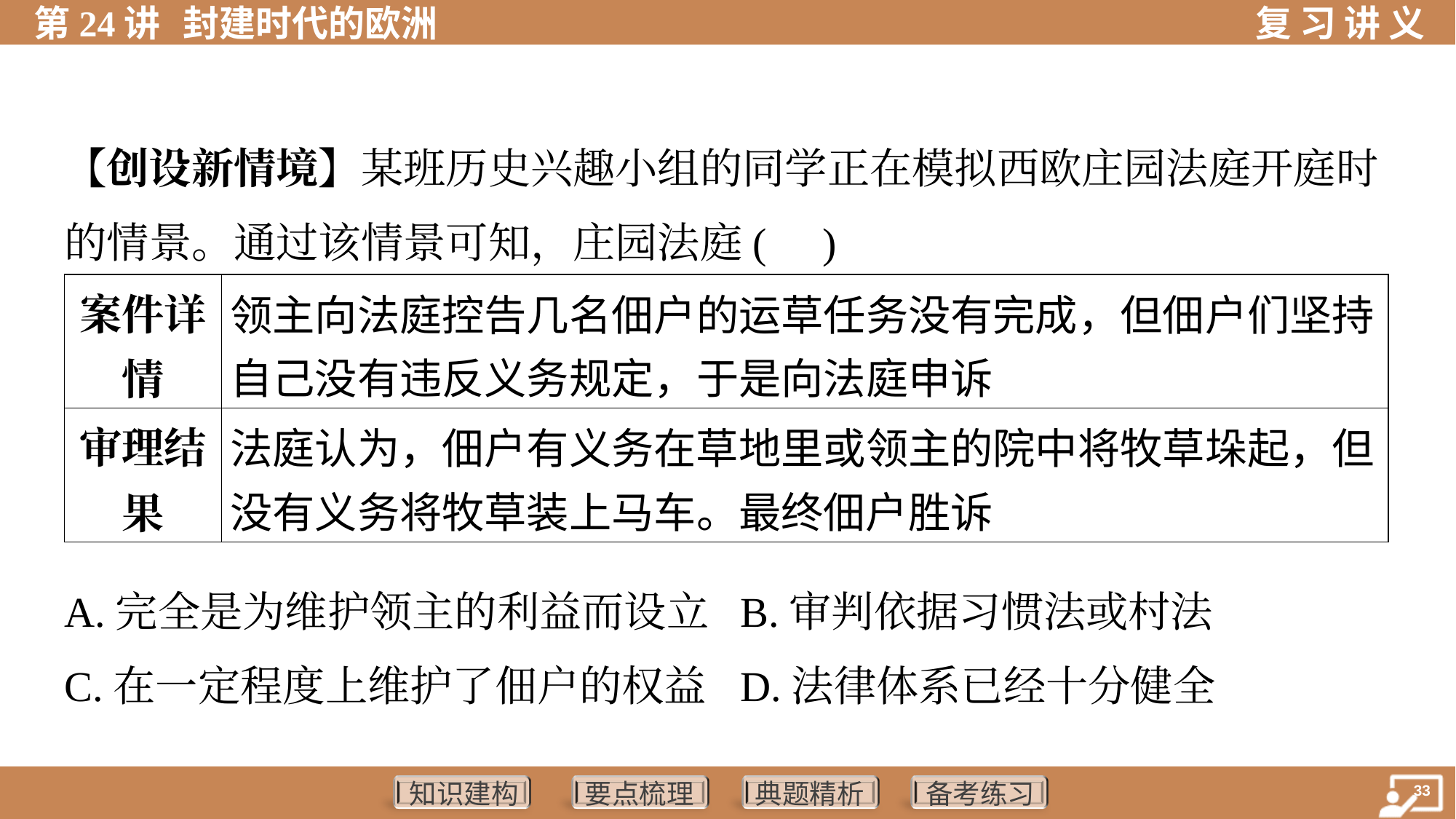

【创设新情境】某班历史兴趣小组的同学正在模拟西欧庄园法庭开庭时
的情景。通过该情景可知，庄园法庭(     )
| 案件详 情 | 领主向法庭控告几名佃户的运草任务没有完成，但佃户们坚持 自己没有违反义务规定，于是向法庭申诉 |
| --- | --- |
| 审理结 果 | 法庭认为，佃户有义务在草地里或领主的院中将牧草垛起，但 没有义务将牧草装上马车。最终佃户胜诉 |
A.完全是为维护领主的利益而设立	B.审判依据习惯法或村法
C.在一定程度上维护了佃户的权益	D.法律体系已经十分健全